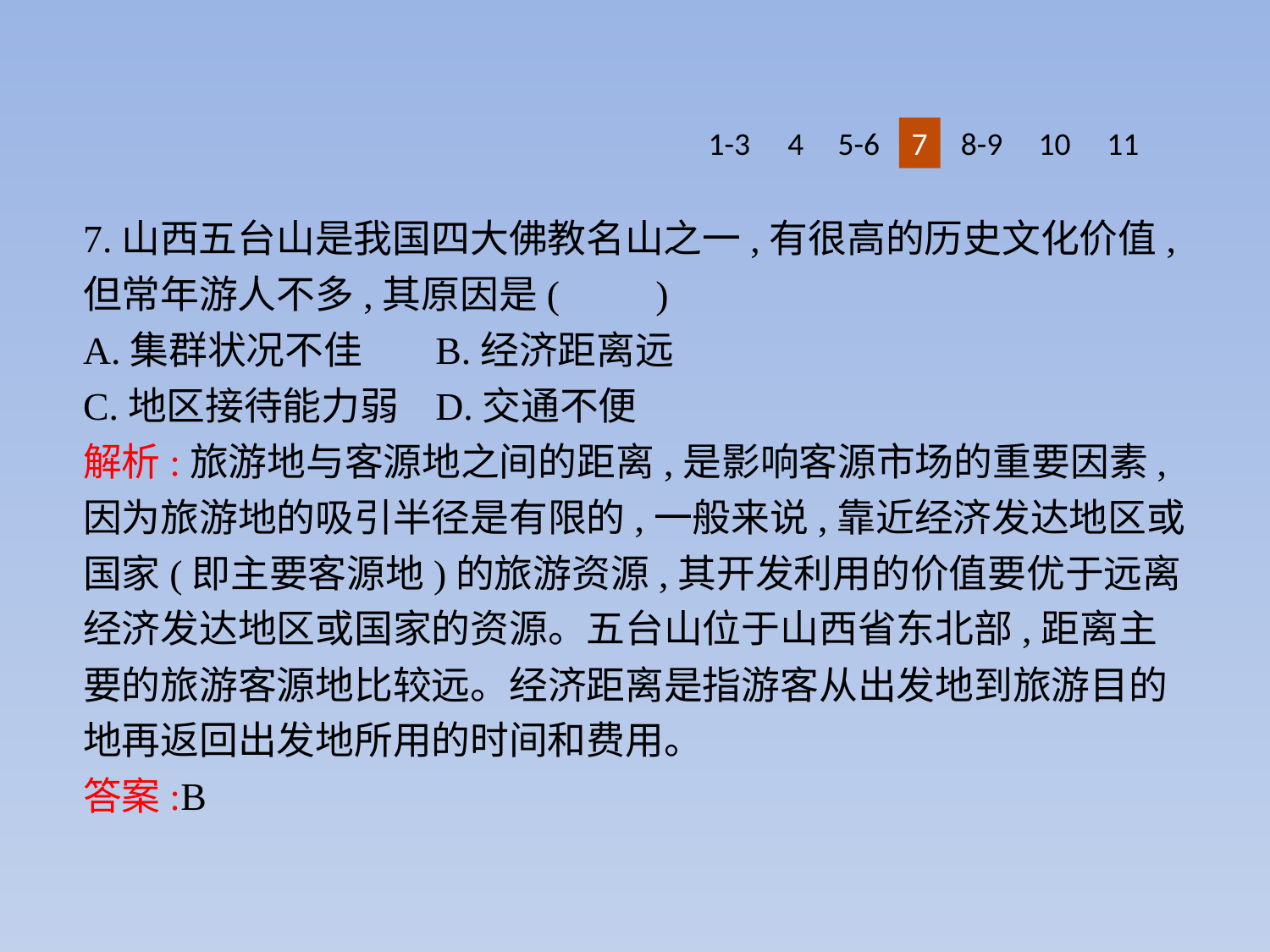

1-3
4
5-6
7
8-9
10
11
7.山西五台山是我国四大佛教名山之一,有很高的历史文化价值,但常年游人不多,其原因是(　　)
A.集群状况不佳	B.经济距离远
C.地区接待能力弱	D.交通不便
解析:旅游地与客源地之间的距离,是影响客源市场的重要因素,因为旅游地的吸引半径是有限的,一般来说,靠近经济发达地区或国家(即主要客源地)的旅游资源,其开发利用的价值要优于远离经济发达地区或国家的资源。五台山位于山西省东北部,距离主要的旅游客源地比较远。经济距离是指游客从出发地到旅游目的地再返回出发地所用的时间和费用。
答案:B